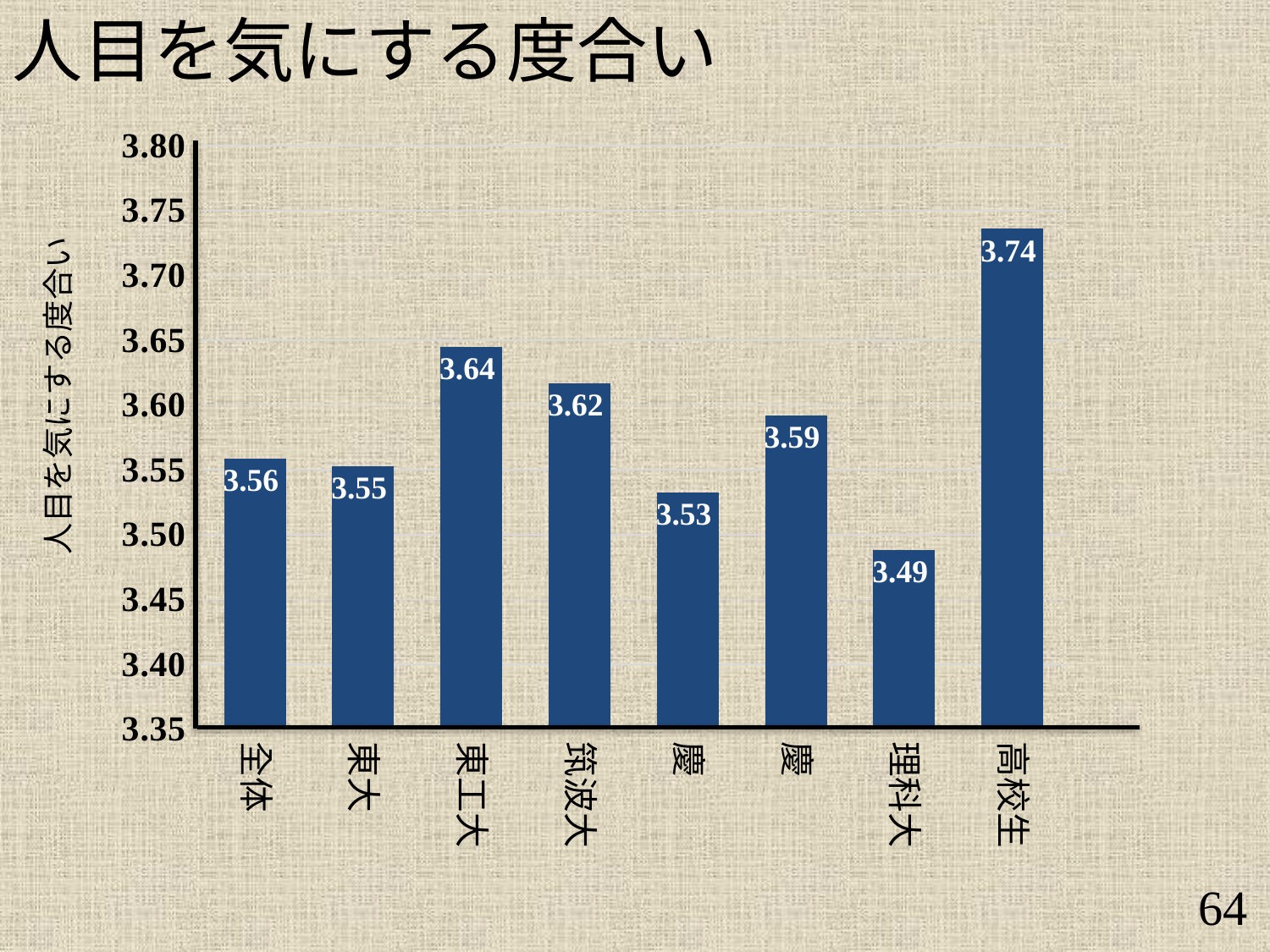

人目を気にする度合い

### Chart

| Category | 平均値 |
|---|---|
| 全体 | 3.5587 |
| 東大 | 3.5531 |
| 東工大 | 3.6448 |
| 筑波大 | 3.617 |
| 慶應大日吉 | 3.5325 |
| 慶應大三田 | 3.5922 |
| 理科大 | 3.4882 |
| 高校生 | 3.7359 |
人目を気にする度合い
64